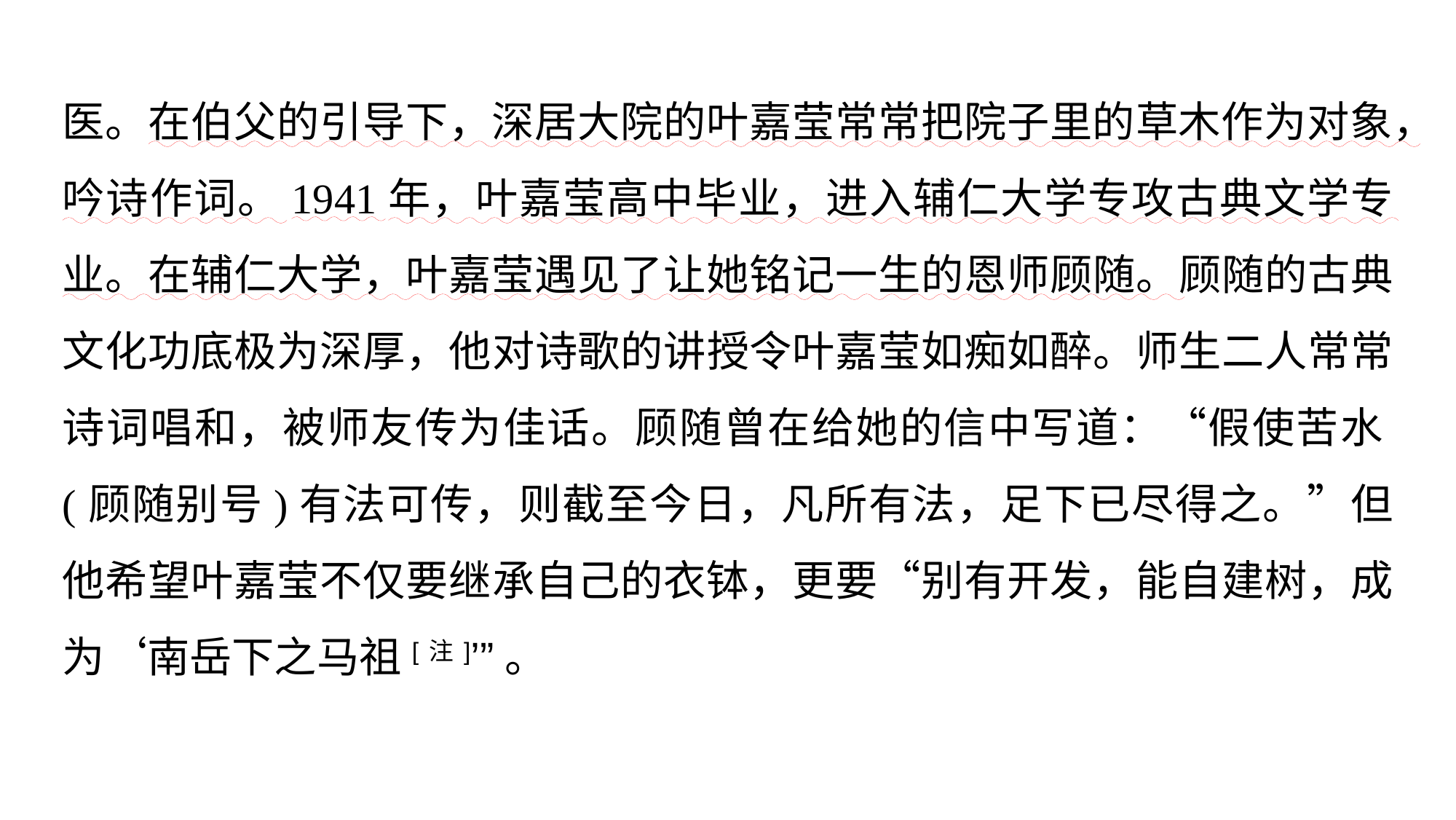

医。在伯父的引导下，深居大院的叶嘉莹常常把院子里的草木作为对象，吟诗作词。1941年，叶嘉莹高中毕业，进入辅仁大学专攻古典文学专业。在辅仁大学，叶嘉莹遇见了让她铭记一生的恩师顾随。顾随的古典文化功底极为深厚，他对诗歌的讲授令叶嘉莹如痴如醉。师生二人常常诗词唱和，被师友传为佳话。顾随曾在给她的信中写道：“假使苦水(顾随别号)有法可传，则截至今日，凡所有法，足下已尽得之。”但他希望叶嘉莹不仅要继承自己的衣钵，更要“别有开发，能自建树，成为‘南岳下之马祖[注]’”。